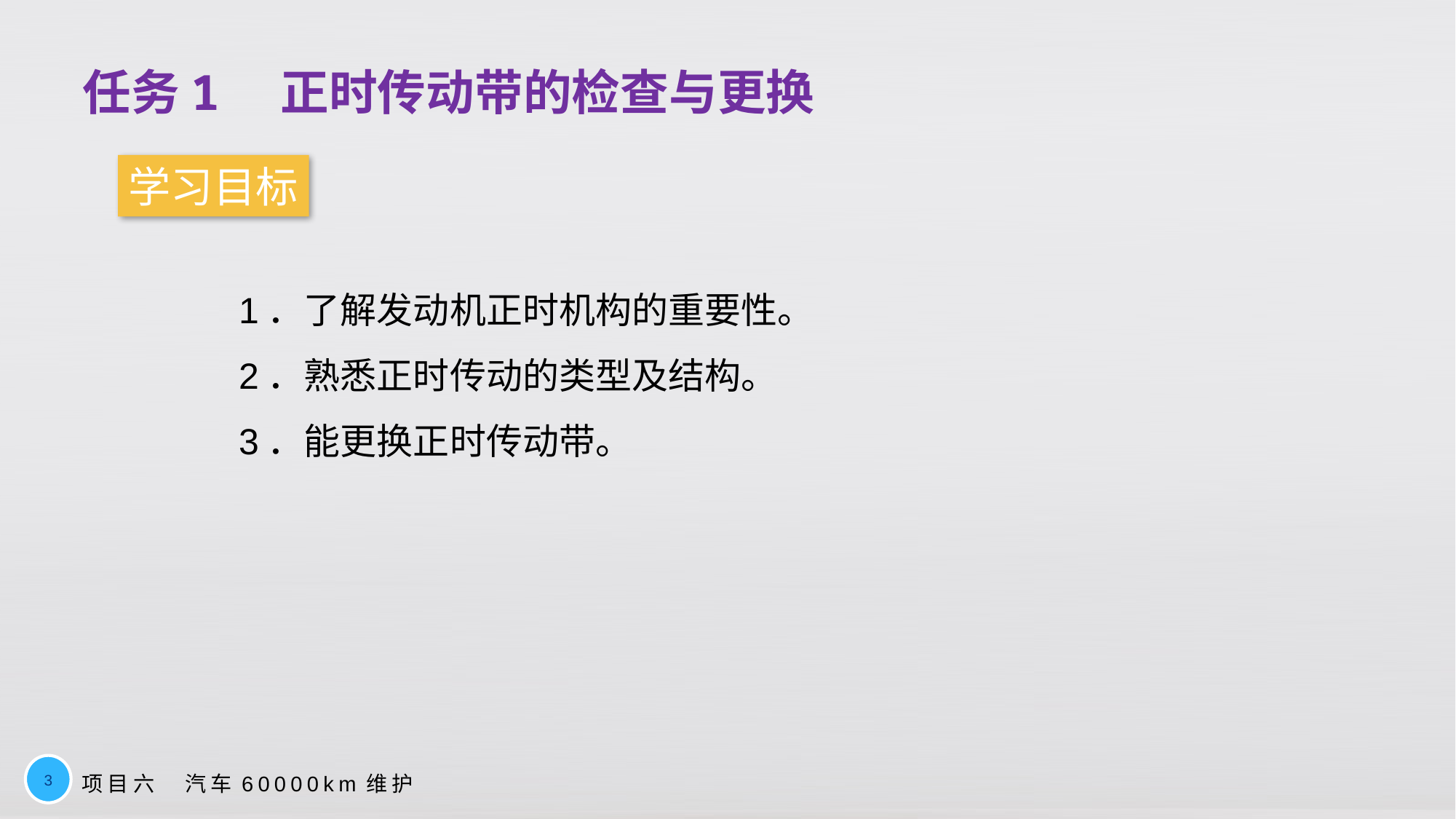

任务1　正时传动带的检查与更换
学习目标
1．了解发动机正时机构的重要性。
2．熟悉正时传动的类型及结构。
3．能更换正时传动带。
3